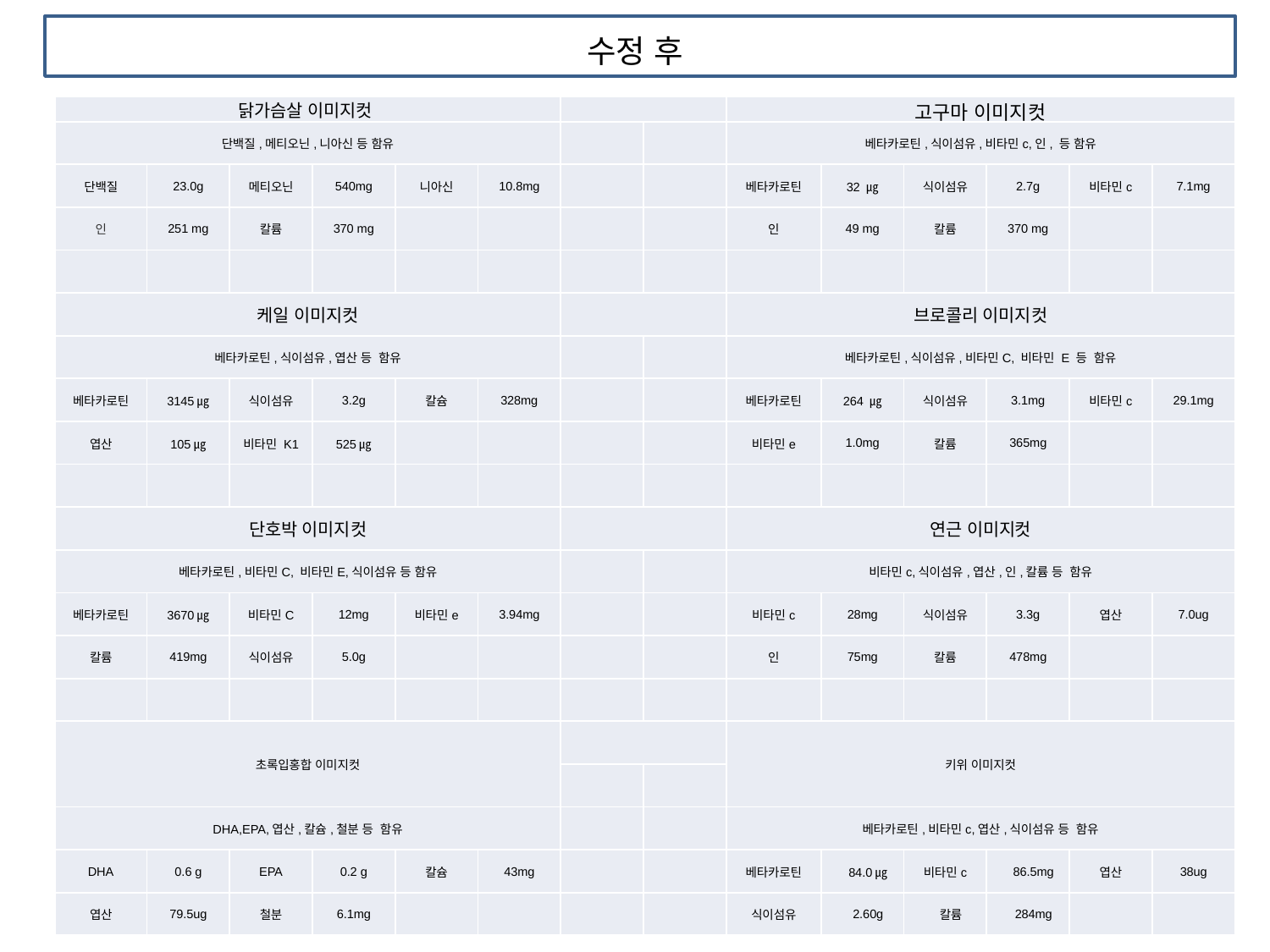

수정 후
| 닭가슴살 이미지컷 |  |  |  |  |  |  |  | 고구마 이미지컷 |  |  |  |  |  |
| --- | --- | --- | --- | --- | --- | --- | --- | --- | --- | --- | --- | --- | --- |
| 단백질,메티오닌,니아신 등 함유 |  |  |  |  |  |  |  | 베타카로틴,식이섬유,비타민c,인, 등 함유 |  |  |  |  |  |
| 단백질 | 23.0g | 메티오닌 | 540mg | 니아신 | 10.8mg |  |  | 베타카로틴 | 32 ㎍ | 식이섬유 | 2.7g | 비타민c | 7.1mg |
| 인 | 251 mg | 칼륨 | 370 mg |  |  |  |  | 인 | 49 mg | 칼륨 | 370 mg |  |  |
|  |  |  |  |  |  |  |  |  |  |  |  |  |  |
| 케일 이미지컷 |  |  |  |  |  |  |  | 브로콜리 이미지컷 |  |  |  |  |  |
| 베타카로틴,식이섬유,엽산 등 함유 |  |  |  |  |  |  |  | 베타카로틴,식이섬유,비타민C, 비타민 E 등 함유 |  |  |  |  |  |
| 베타카로틴 | 3145㎍ | 식이섬유 | 3.2g | 칼슘 | 328mg |  |  | 베타카로틴 | 264 ㎍ | 식이섬유 | 3.1mg | 비타민c | 29.1mg |
| 엽산 | 105㎍ | 비타민 K1 | 525㎍ |  |  |  |  | 비타민e | 1.0mg | 칼륨 | 365mg |  |  |
|  |  |  |  |  |  |  |  |  |  |  |  |  |  |
| 단호박 이미지컷 |  |  |  |  |  |  |  | 연근 이미지컷 |  |  |  |  |  |
| 베타카로틴,비타민C, 비타민E,식이섬유 등 함유 |  |  |  |  |  |  |  | 비타민c,식이섬유,엽산,인,칼륨 등 함유 |  |  |  |  |  |
| 베타카로틴 | 3670㎍ | 비타민C | 12mg | 비타민e | 3.94mg |  |  | 비타민c | 28mg | 식이섬유 | 3.3g | 엽산 | 7.0ug |
| 칼륨 | 419mg | 식이섬유 | 5.0g |  |  |  |  | 인 | 75mg | 칼륨 | 478mg |  |  |
|  |  |  |  |  |  |  |  |  |  |  |  |  |  |
| 초록입홍합 이미지컷 |  |  |  |  |  |  |  | 키위 이미지컷 |  |  |  |  |  |
|  |  |  |  |  |  |  |  |  |  |  |  |  |  |
| DHA,EPA,엽산,칼슘,철분 등 함유 |  |  |  |  |  |  |  | 베타카로틴,비타민c,엽산,식이섬유 등 함유 |  |  |  |  |  |
| DHA | 0.6 g | EPA | 0.2 g | 칼슘 | 43mg |  |  | 베타카로틴 | 84.0㎍ | 비타민c | 86.5mg | 엽산 | 38ug |
| 엽산 | 79.5ug | 철분 | 6.1mg |  |  |  |  | 식이섬유 | 2.60g | 칼륨 | 284mg |  |  |